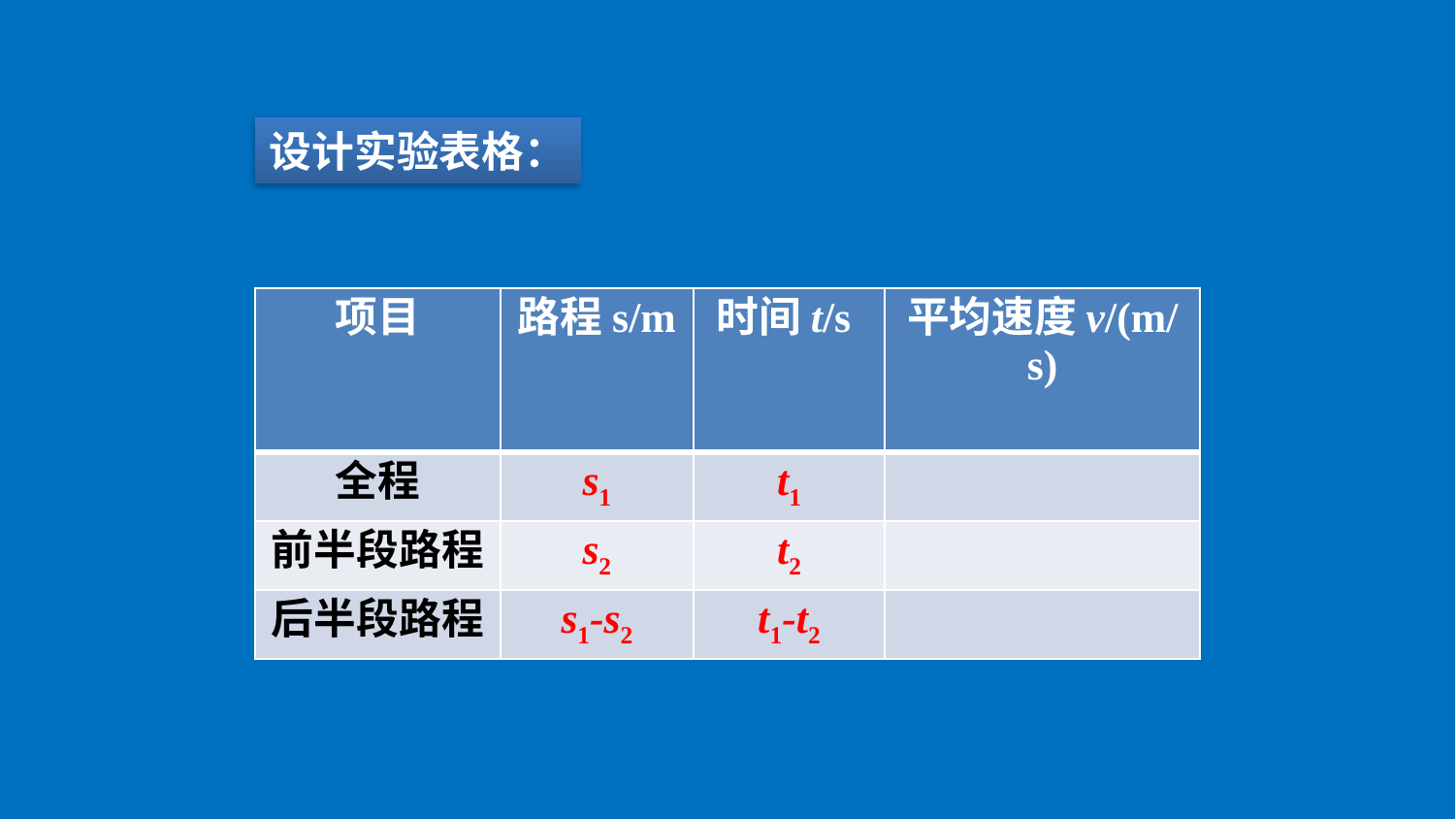

设计实验表格：
| 项目 | 路程s/m | 时间t/s | 平均速度v/(m/s) |
| --- | --- | --- | --- |
| 全程 | s1 | t1 |  |
| 前半段路程 | s2 | t2 |  |
| 后半段路程 | s1-s2 | t1-t2 |  |